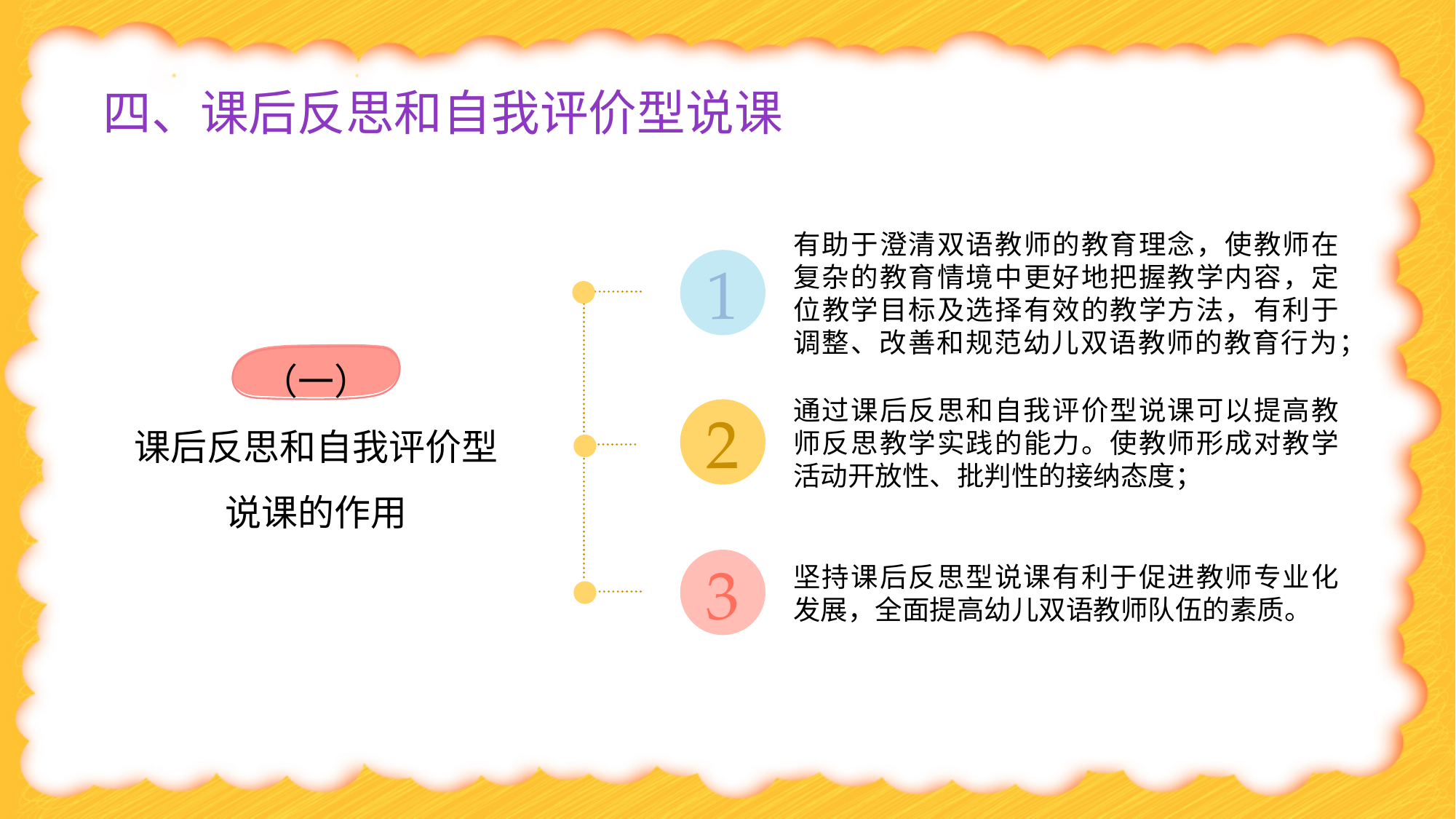

# 四、课后反思和自我评价型说课
有助于澄清双语教师的教育理念，使教师在复杂的教育情境中更好地把握教学内容，定位教学目标及选择有效的教学方法，有利于调整、改善和规范幼儿双语教师的教育行为；
1

（一）
课后反思和自我评价型说课的作用

通过课后反思和自我评价型说课可以提高教师反思教学实践的能力。使教师形成对教学活动开放性、批判性的接纳态度；
2
3
坚持课后反思型说课有利于促进教师专业化发展，全面提高幼儿双语教师队伍的素质。